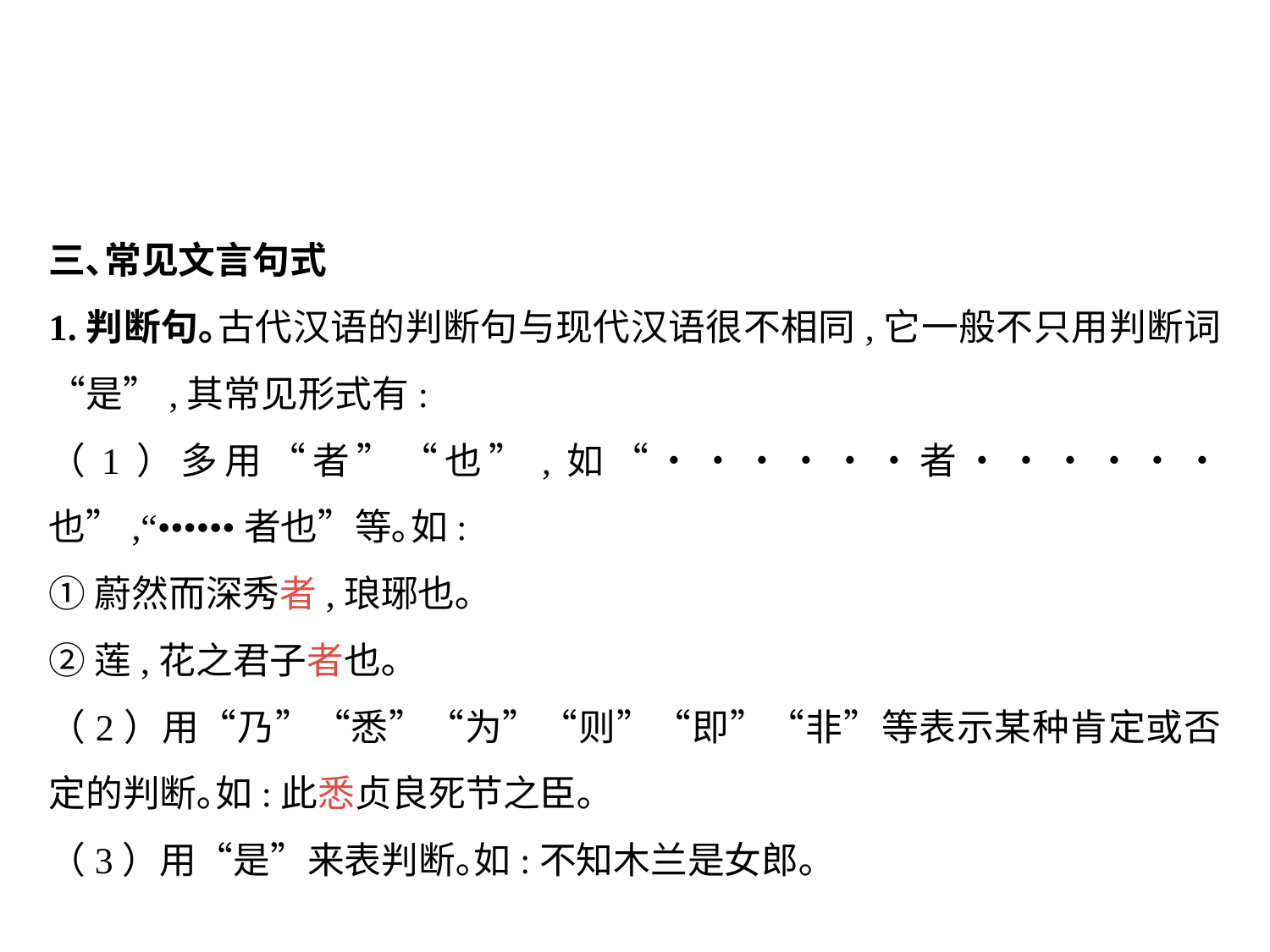

三､常见文言句式
1.判断句｡古代汉语的判断句与现代汉语很不相同,它一般不只用判断词“是”,其常见形式有:
（1）多用“者”“也”,如“••••••者••••••也”,“••••••者也”等｡如:
①蔚然而深秀者,琅琊也｡
②莲,花之君子者也｡
（2）用“乃”“悉”“为”“则”“即”“非”等表示某种肯定或否定的判断｡如:此悉贞良死节之臣｡
（3）用“是”来表判断｡如:不知木兰是女郎｡